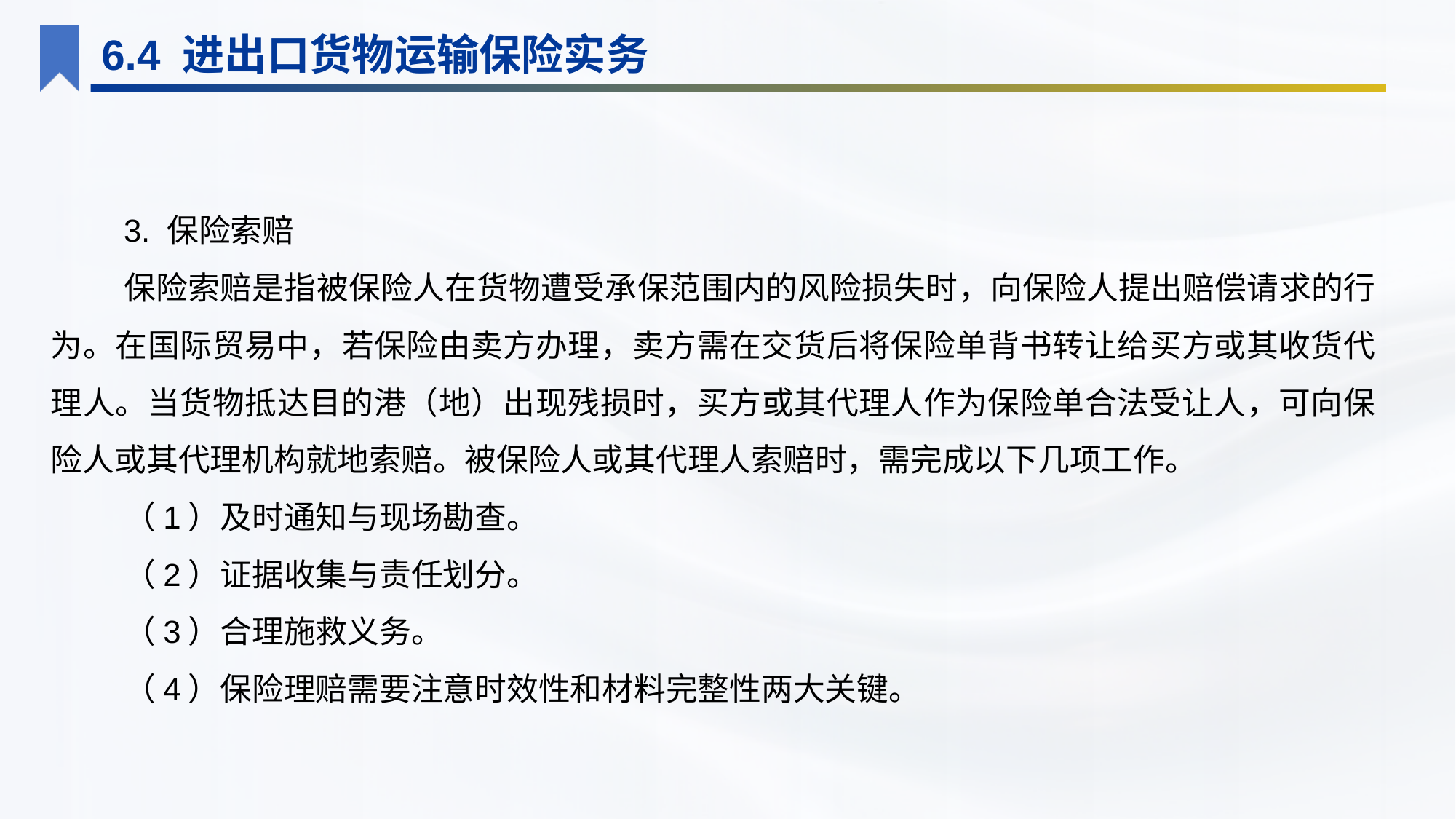

6.4 进出口货物运输保险实务
3. 保险索赔
保险索赔是指被保险人在货物遭受承保范围内的风险损失时，向保险人提出赔偿请求的行为。在国际贸易中，若保险由卖方办理，卖方需在交货后将保险单背书转让给买方或其收货代理人。当货物抵达目的港（地）出现残损时，买方或其代理人作为保险单合法受让人，可向保险人或其代理机构就地索赔。被保险人或其代理人索赔时，需完成以下几项工作。
（1）及时通知与现场勘查。
（2）证据收集与责任划分。
（3）合理施救义务。
（4）保险理赔需要注意时效性和材料完整性两大关键。